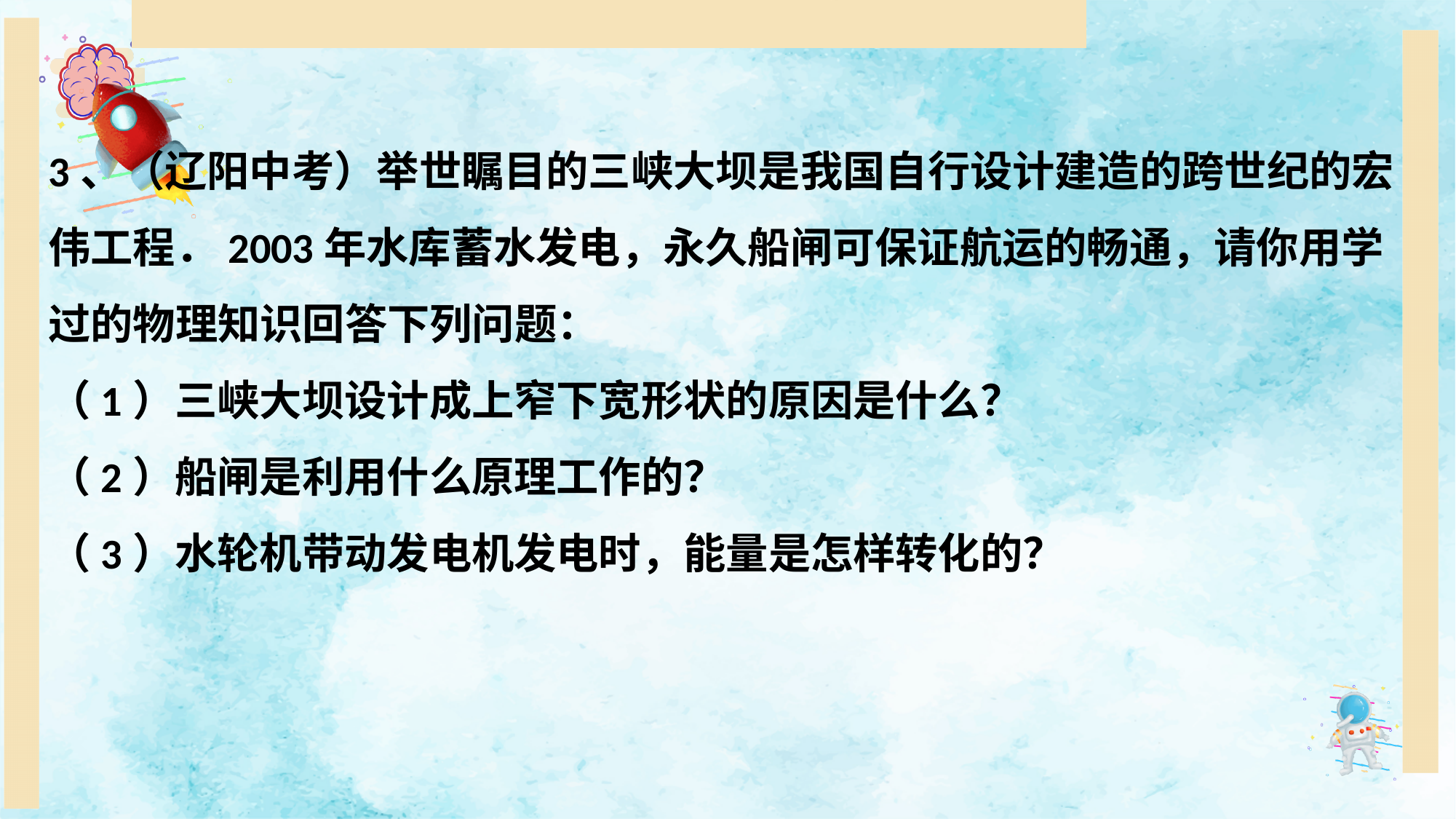

3、（辽阳中考）举世瞩目的三峡大坝是我国自行设计建造的跨世纪的宏伟工程．2003年水库蓄水发电，永久船闸可保证航运的畅通，请你用学过的物理知识回答下列问题：
（1）三峡大坝设计成上窄下宽形状的原因是什么？
（2）船闸是利用什么原理工作的？
（3）水轮机带动发电机发电时，能量是怎样转化的？